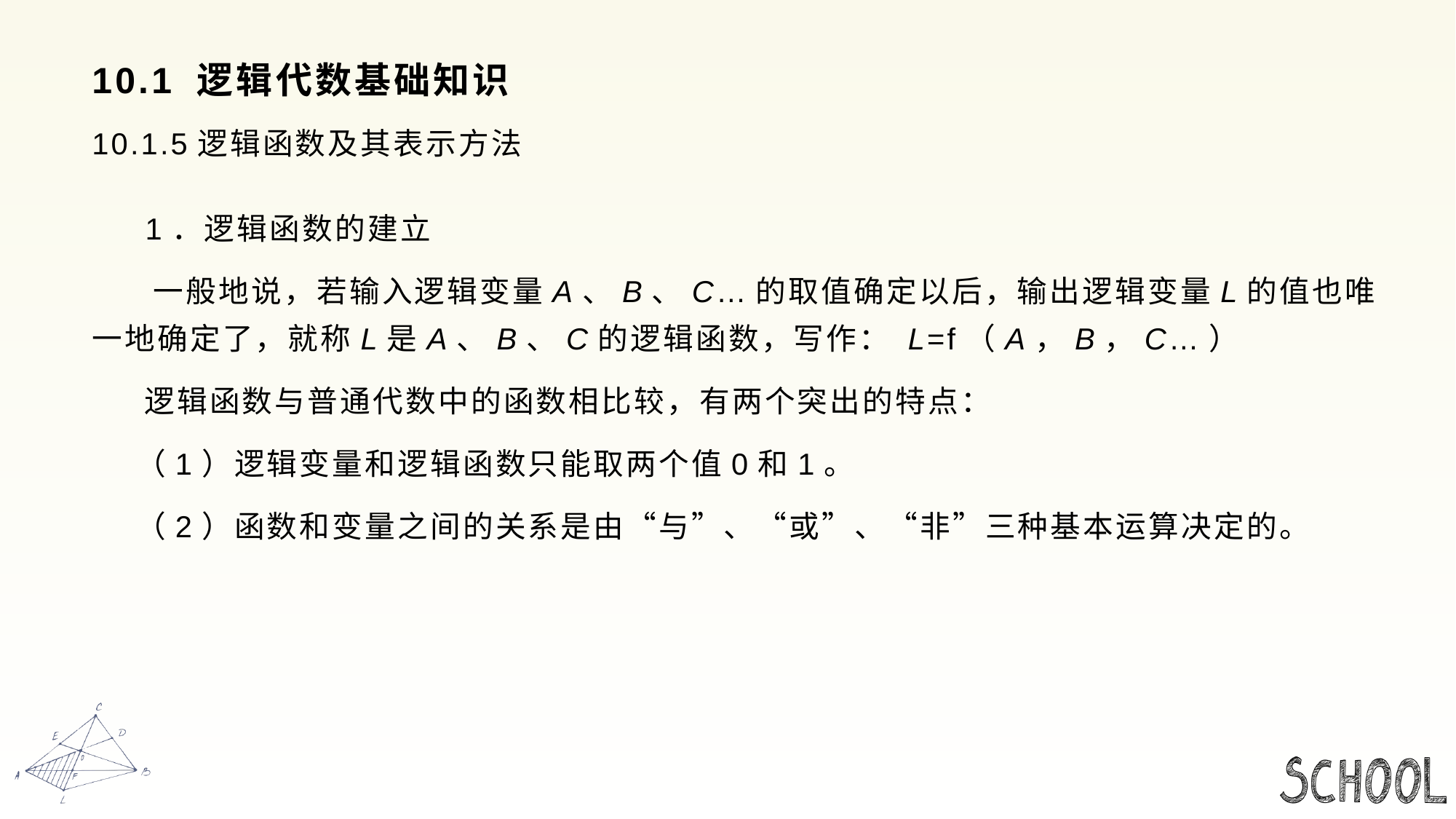

# 10.1 逻辑代数基础知识
10.1.5逻辑函数及其表示方法
     1．逻辑函数的建立
      一般地说，若输入逻辑变量A、B、C…的取值确定以后，输出逻辑变量L的值也唯一地确定了，就称L是A、B、C的逻辑函数，写作： L=f（A，B，C…）
     逻辑函数与普通代数中的函数相比较，有两个突出的特点：
    （1）逻辑变量和逻辑函数只能取两个值0和1。
    （2）函数和变量之间的关系是由“与”、“或”、“非”三种基本运算决定的。